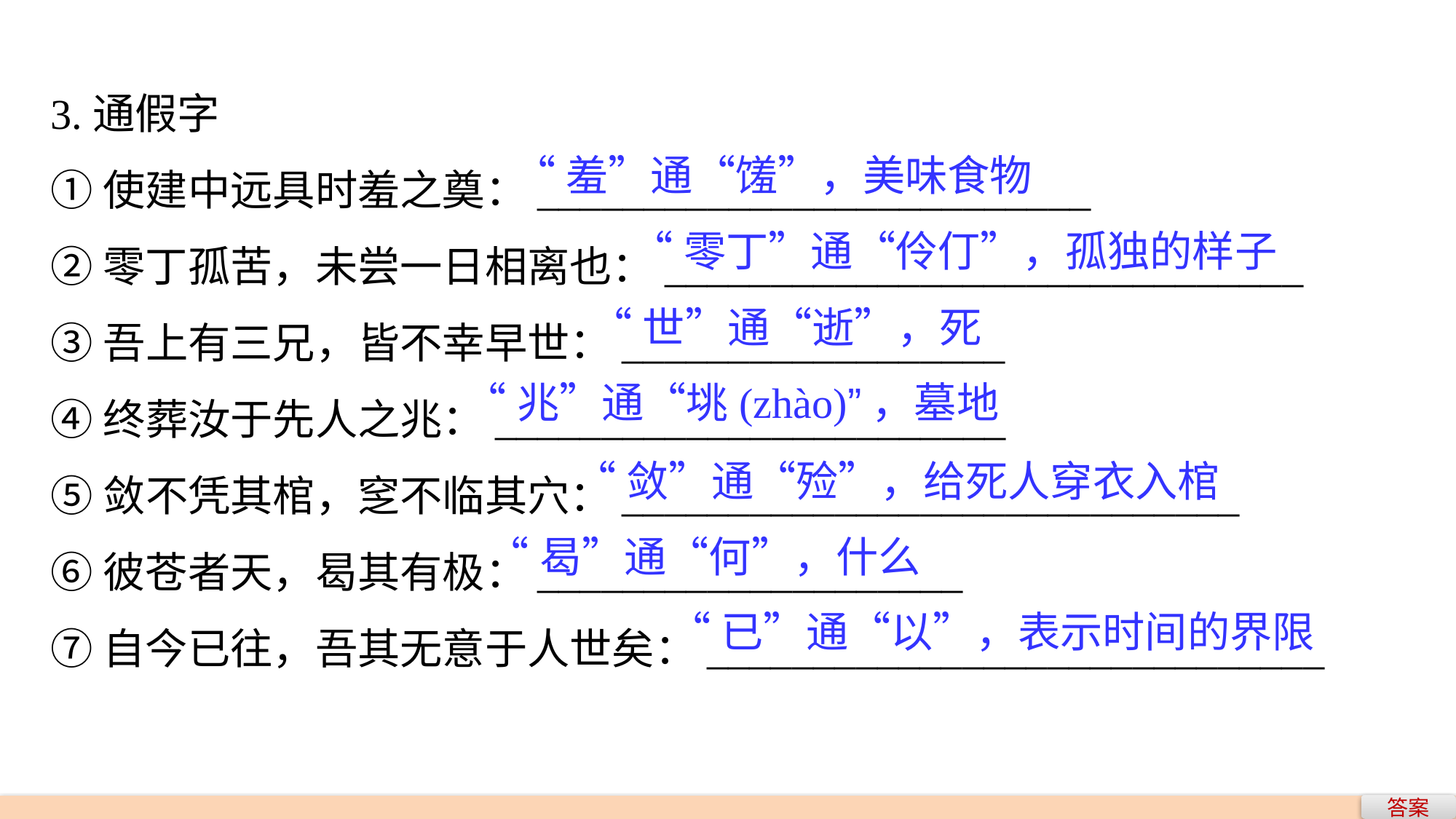

3.通假字
①使建中远具时羞之奠：__________________________
②零丁孤苦，未尝一日相离也：______________________________
③吾上有三兄，皆不幸早世：__________________
④终葬汝于先人之兆：________________________
⑤敛不凭其棺，窆不临其穴：_____________________________
⑥彼苍者天，曷其有极：____________________
⑦自今已往，吾其无意于人世矣：_____________________________
“羞”通“馐”，美味食物
“零丁”通“伶仃”，孤独的样子
“世”通“逝”，死
“兆”通“垗(zhào)”，墓地
“敛”通“殓”，给死人穿衣入棺
“曷”通“何”，什么
“已”通“以”，表示时间的界限
答案